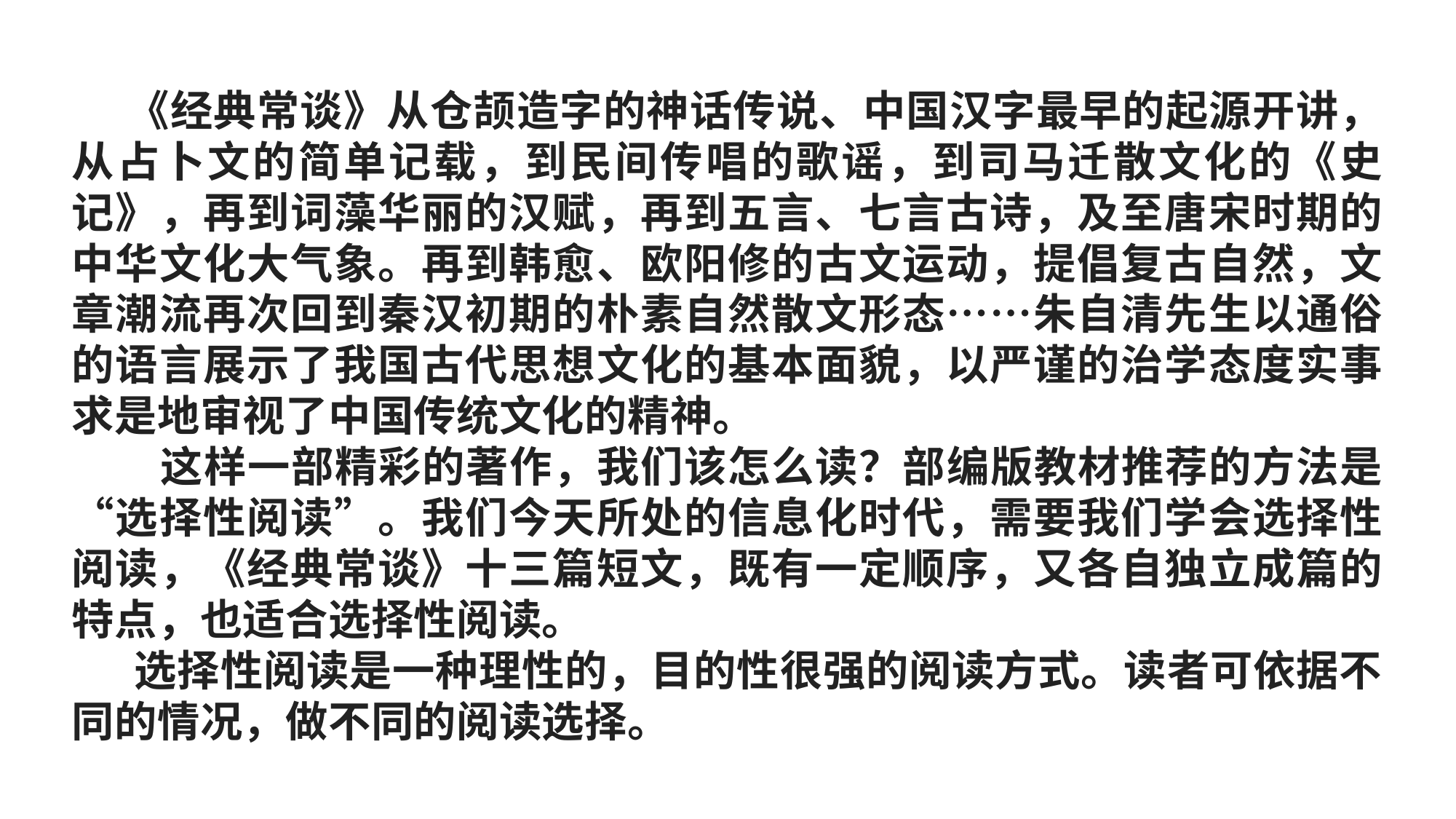

《经典常谈》从仓颉造字的神话传说、中国汉字最早的起源开讲，从占卜文的简单记载，到民间传唱的歌谣，到司马迁散文化的《史记》，再到词藻华丽的汉赋，再到五言、七言古诗，及至唐宋时期的中华文化大气象。再到韩愈、欧阳修的古文运动，提倡复古自然，文章潮流再次回到秦汉初期的朴素自然散文形态……朱自清先生以通俗的语言展示了我国古代思想文化的基本面貌，以严谨的治学态度实事求是地审视了中国传统文化的精神。
       这样一部精彩的著作，我们该怎么读？部编版教材推荐的方法是“选择性阅读”。我们今天所处的信息化时代，需要我们学会选择性阅读，《经典常谈》十三篇短文，既有一定顺序，又各自独立成篇的特点，也适合选择性阅读。
     选择性阅读是一种理性的，目的性很强的阅读方式。读者可依据不同的情况，做不同的阅读选择。